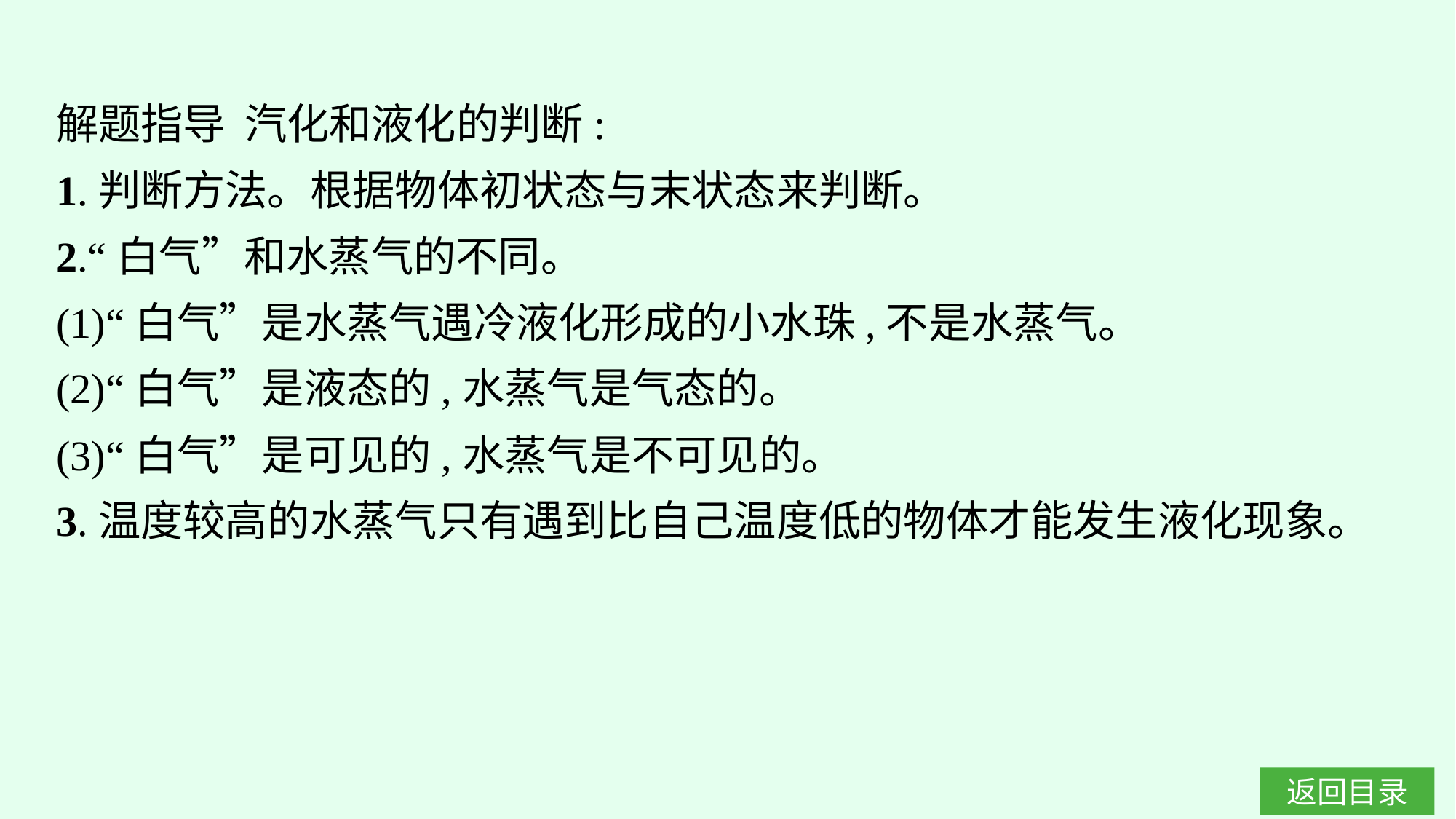

解题指导  汽化和液化的判断:
1.判断方法。根据物体初状态与末状态来判断。
2.“白气”和水蒸气的不同。
(1)“白气”是水蒸气遇冷液化形成的小水珠,不是水蒸气。
(2)“白气”是液态的,水蒸气是气态的。
(3)“白气”是可见的,水蒸气是不可见的。
3.温度较高的水蒸气只有遇到比自己温度低的物体才能发生液化现象。